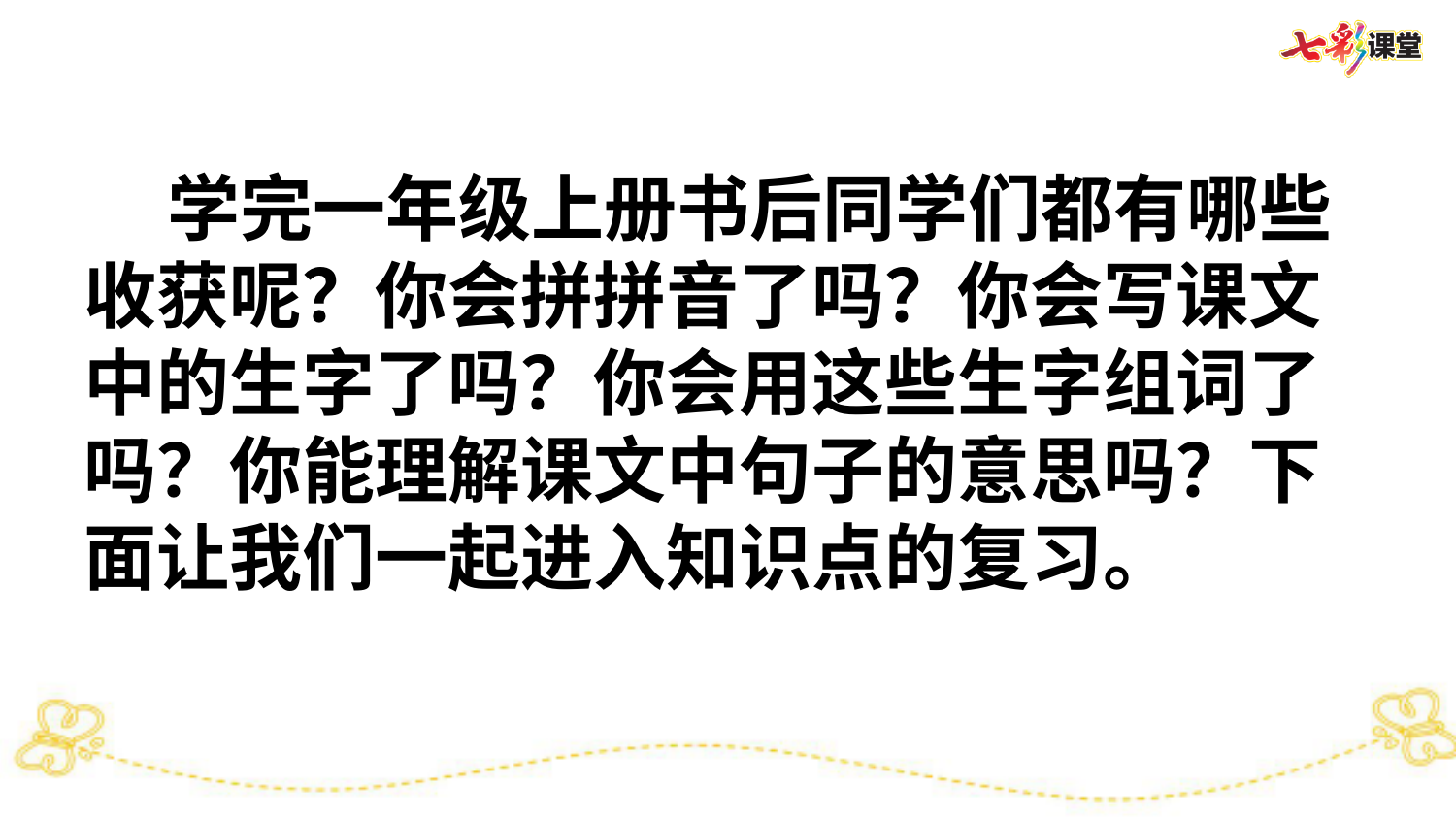

学完一年级上册书后同学们都有哪些收获呢？你会拼拼音了吗？你会写课文中的生字了吗？你会用这些生字组词了吗？你能理解课文中句子的意思吗？下面让我们一起进入知识点的复习。